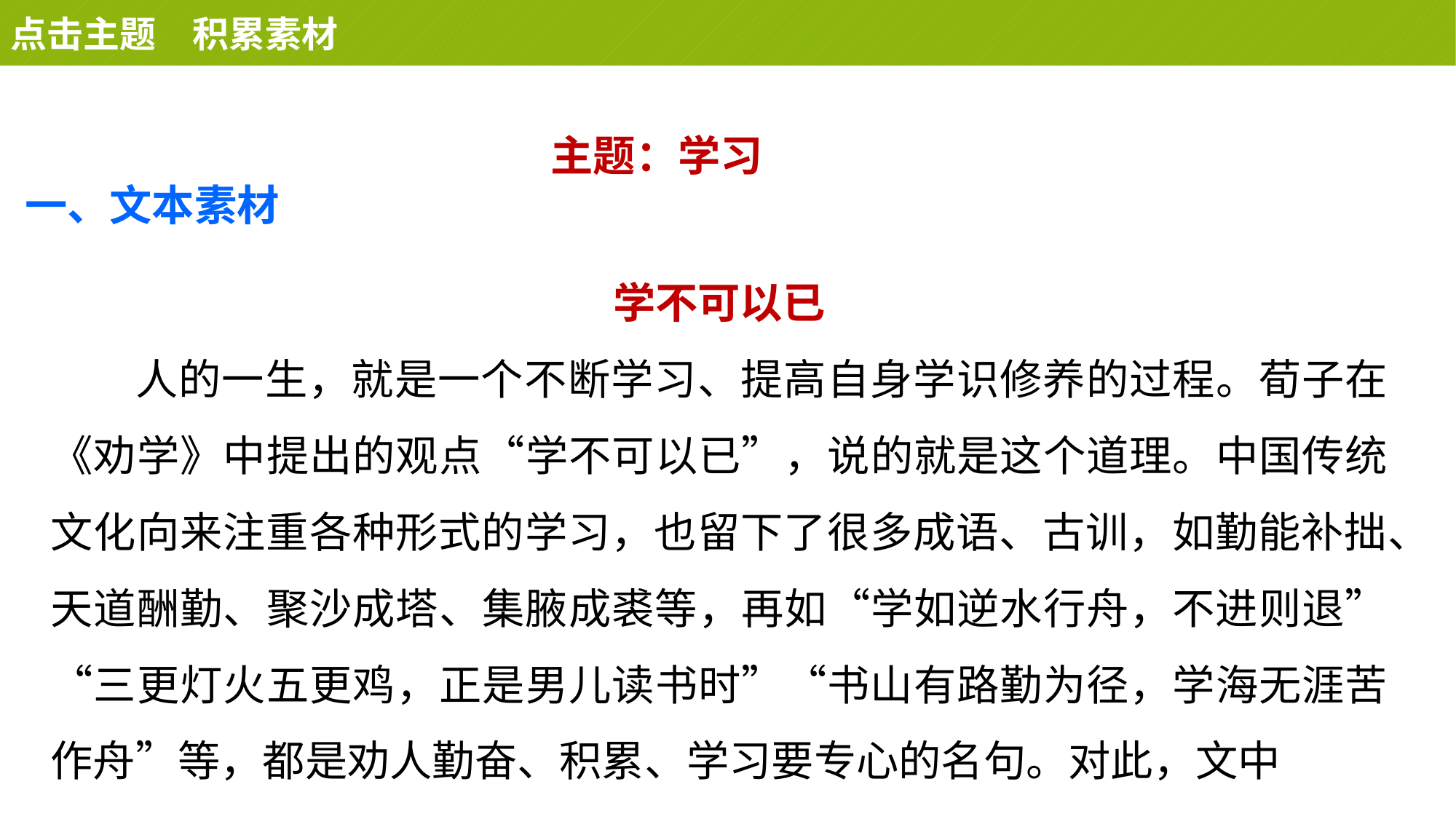

点击主题　积累素材
主题：学习
一、文本素材
学不可以已
人的一生，就是一个不断学习、提高自身学识修养的过程。荀子在《劝学》中提出的观点“学不可以已”，说的就是这个道理。中国传统文化向来注重各种形式的学习，也留下了很多成语、古训，如勤能补拙、天道酬勤、聚沙成塔、集腋成裘等，再如“学如逆水行舟，不进则退”“三更灯火五更鸡，正是男儿读书时”“书山有路勤为径，学海无涯苦作舟”等，都是劝人勤奋、积累、学习要专心的名句。对此，文中